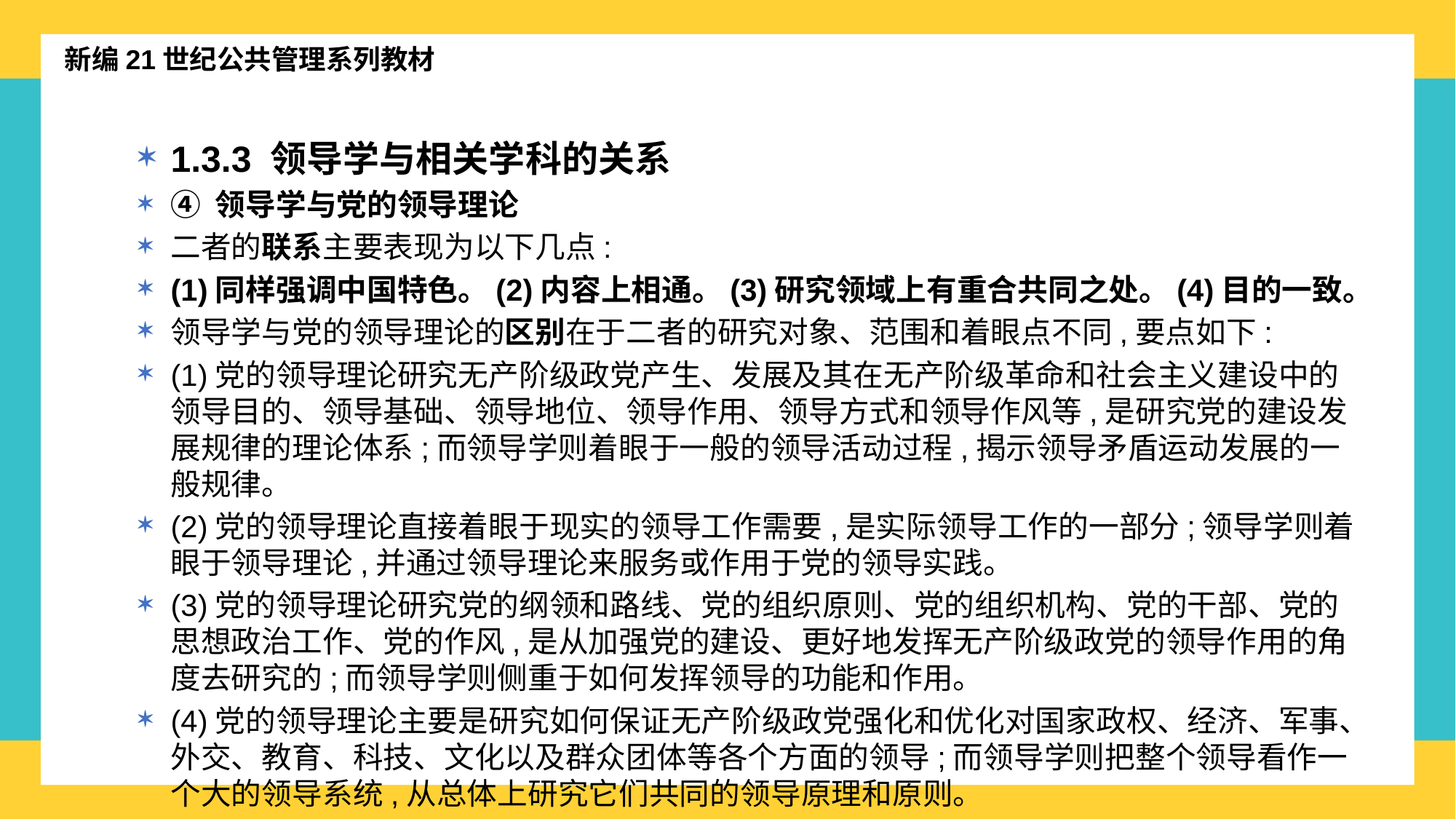

新编21世纪公共管理系列教材
1.3.3 领导学与相关学科的关系
④ 领导学与党的领导理论
二者的联系主要表现为以下几点:
(1)同样强调中国特色。(2)内容上相通。(3)研究领域上有重合共同之处。(4)目的一致。
领导学与党的领导理论的区别在于二者的研究对象、范围和着眼点不同,要点如下:
(1)党的领导理论研究无产阶级政党产生、发展及其在无产阶级革命和社会主义建设中的领导目的、领导基础、领导地位、领导作用、领导方式和领导作风等,是研究党的建设发展规律的理论体系;而领导学则着眼于一般的领导活动过程,揭示领导矛盾运动发展的一般规律。
(2)党的领导理论直接着眼于现实的领导工作需要,是实际领导工作的一部分;领导学则着眼于领导理论,并通过领导理论来服务或作用于党的领导实践。
(3)党的领导理论研究党的纲领和路线、党的组织原则、党的组织机构、党的干部、党的思想政治工作、党的作风,是从加强党的建设、更好地发挥无产阶级政党的领导作用的角度去研究的;而领导学则侧重于如何发挥领导的功能和作用。
(4)党的领导理论主要是研究如何保证无产阶级政党强化和优化对国家政权、经济、军事、外交、教育、科技、文化以及群众团体等各个方面的领导;而领导学则把整个领导看作一个大的领导系统,从总体上研究它们共同的领导原理和原则。